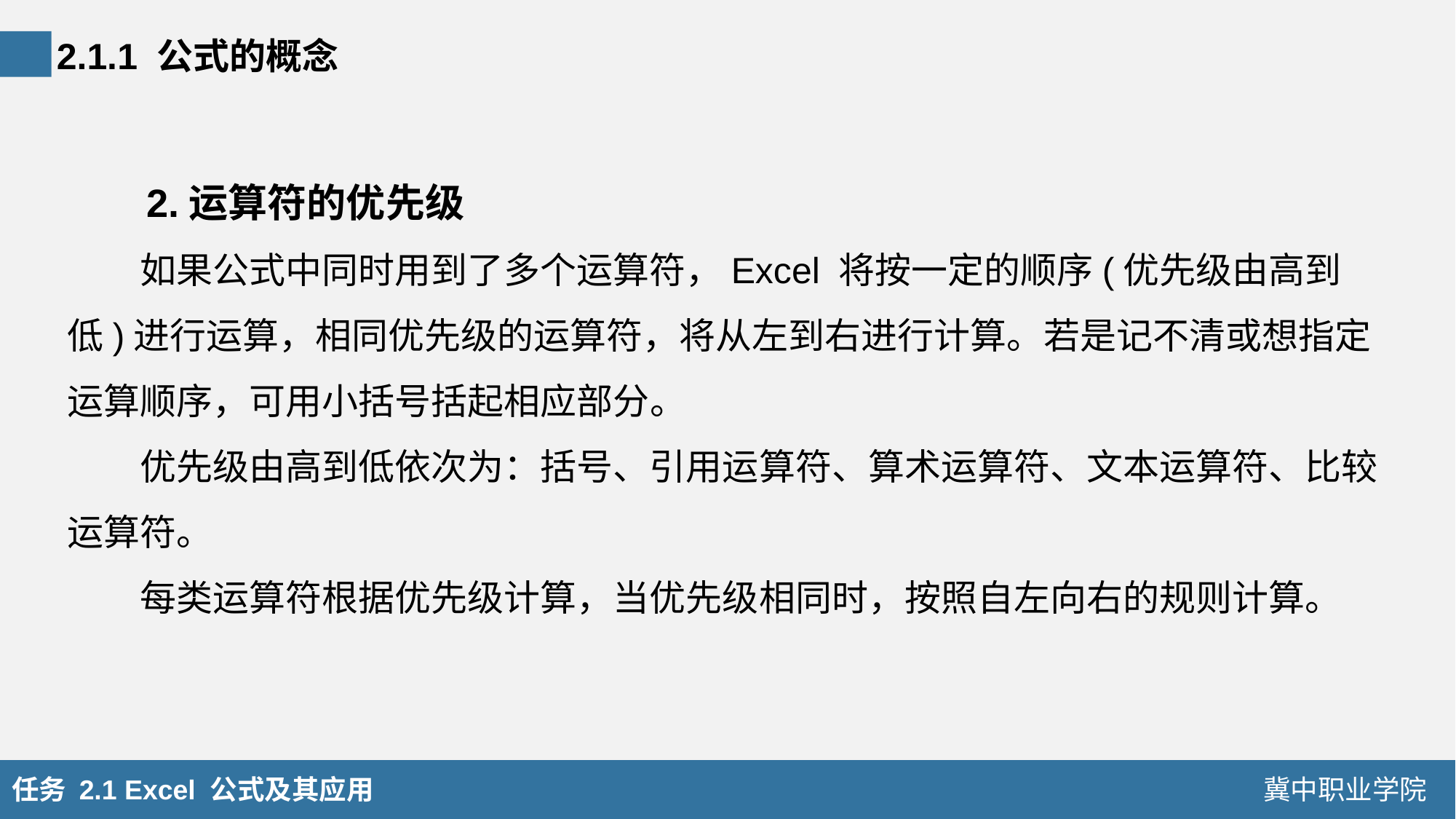

2.1.1 公式的概念
2.运算符的优先级
如果公式中同时用到了多个运算符，Excel 将按一定的顺序(优先级由高到低)进行运算，相同优先级的运算符，将从左到右进行计算。若是记不清或想指定运算顺序，可用小括号括起相应部分。
优先级由高到低依次为：括号、引用运算符、算术运算符、文本运算符、比较运算符。
每类运算符根据优先级计算，当优先级相同时，按照自左向右的规则计算。

任务 2.1 Excel 公式及其应用
冀中职业学院